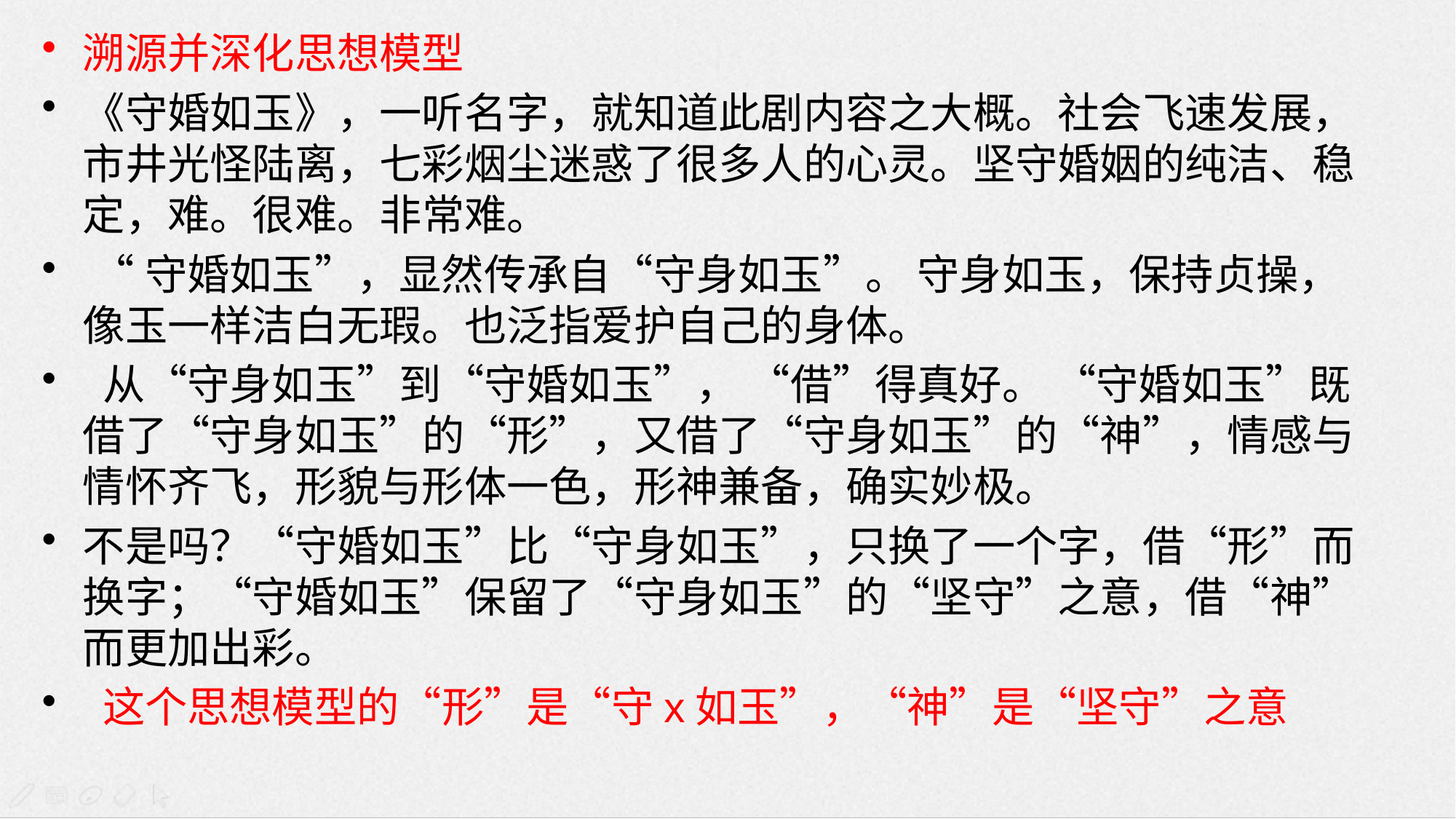

溯源并深化思想模型
《守婚如玉》，一听名字，就知道此剧内容之大概。社会飞速发展，市井光怪陆离，七彩烟尘迷惑了很多人的心灵。坚守婚姻的纯洁、稳定，难。很难。非常难。
 “守婚如玉”，显然传承自“守身如玉”。 守身如玉，保持贞操，像玉一样洁白无瑕。也泛指爱护自己的身体。
 从“守身如玉”到“守婚如玉”， “借”得真好。 “守婚如玉”既借了“守身如玉”的“形”，又借了“守身如玉”的“神”，情感与情怀齐飞，形貌与形体一色，形神兼备，确实妙极。
不是吗？“守婚如玉”比“守身如玉”，只换了一个字，借“形”而换字；“守婚如玉”保留了“守身如玉”的“坚守”之意，借“神”而更加出彩。
 这个思想模型的“形”是“守x如玉”，“神”是“坚守”之意